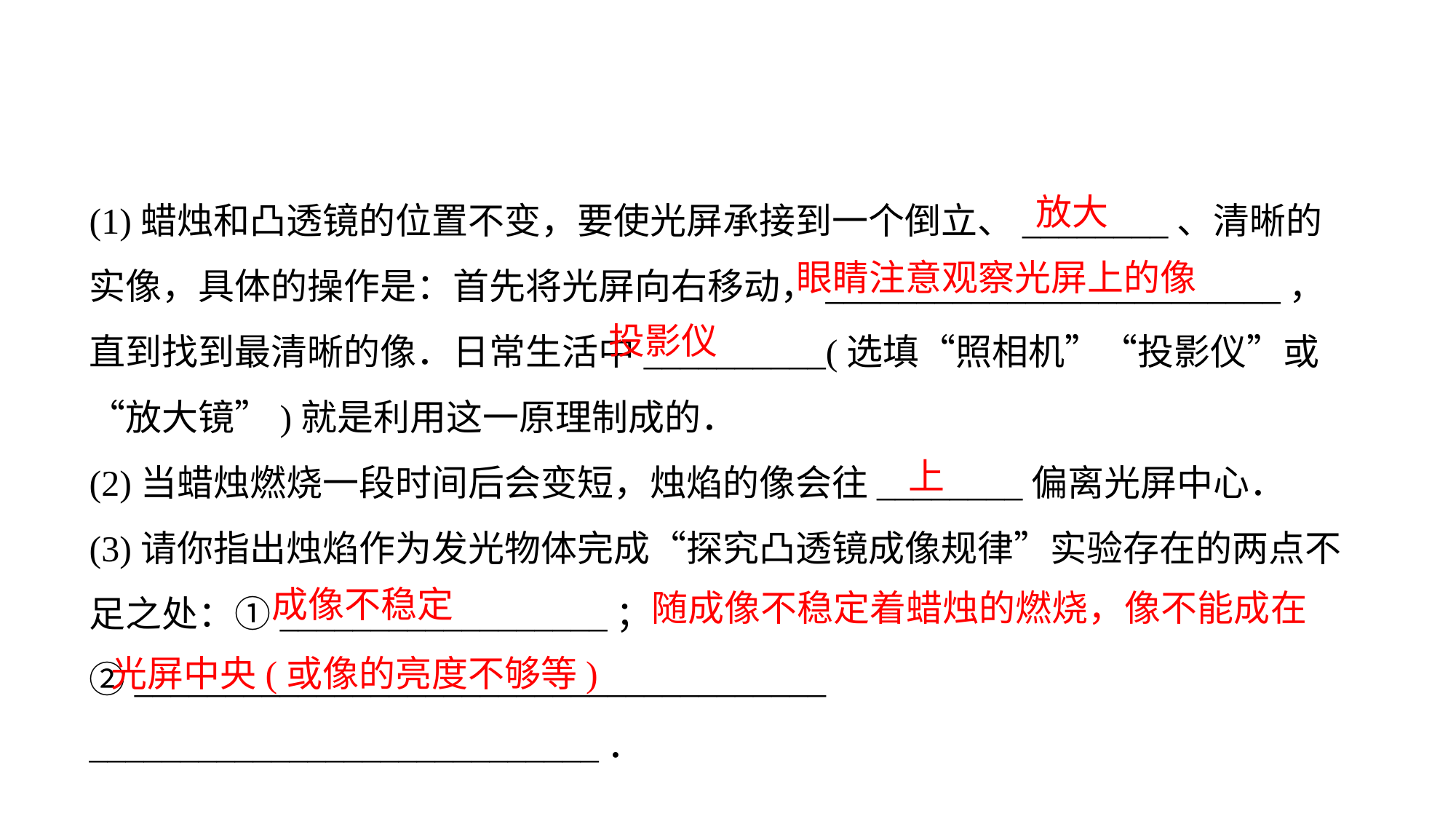

(1)蜡烛和凸透镜的位置不变，要使光屏承接到一个倒立、________、清晰的实像，具体的操作是：首先将光屏向右移动，_________________________，直到找到最清晰的像．日常生活中__________(选填“照相机”“投影仪”或“放大镜”)就是利用这一原理制成的．
(2)当蜡烛燃烧一段时间后会变短，烛焰的像会往________偏离光屏中心．(3)请你指出烛焰作为发光物体完成“探究凸透镜成像规律”实验存在的两点不足之处：①__________________；②______________________________________
____________________________．
放大
眼睛注意观察光屏上的像
投影仪
上
                                                                 随成像不稳定着蜡烛的燃烧，像不能成在光屏中央(或像的亮度不够等)
成像不稳定